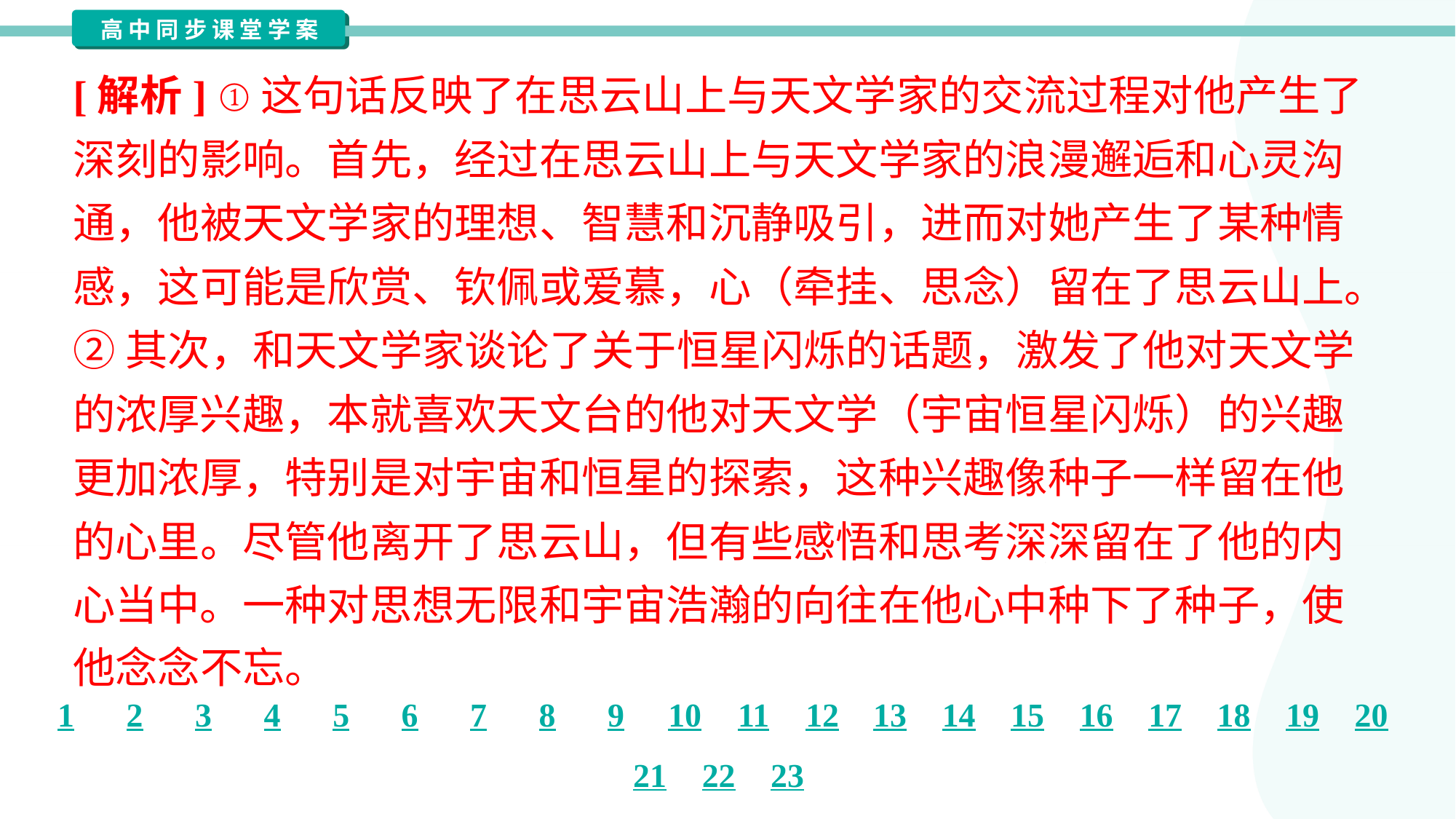

[解析] ①这句话反映了在思云山上与天文学家的交流过程对他产生了
深刻的影响。首先，经过在思云山上与天文学家的浪漫邂逅和心灵沟
通，他被天文学家的理想、智慧和沉静吸引，进而对她产生了某种情
感，这可能是欣赏、钦佩或爱慕，心（牵挂、思念）留在了思云山上。
②其次，和天文学家谈论了关于恒星闪烁的话题，激发了他对天文学
的浓厚兴趣，本就喜欢天文台的他对天文学（宇宙恒星闪烁）的兴趣
更加浓厚，特别是对宇宙和恒星的探索，这种兴趣像种子一样留在他
的心里。尽管他离开了思云山，但有些感悟和思考深深留在了他的内
心当中。一种对思想无限和宇宙浩瀚的向往在他心中种下了种子，使
他念念不忘。